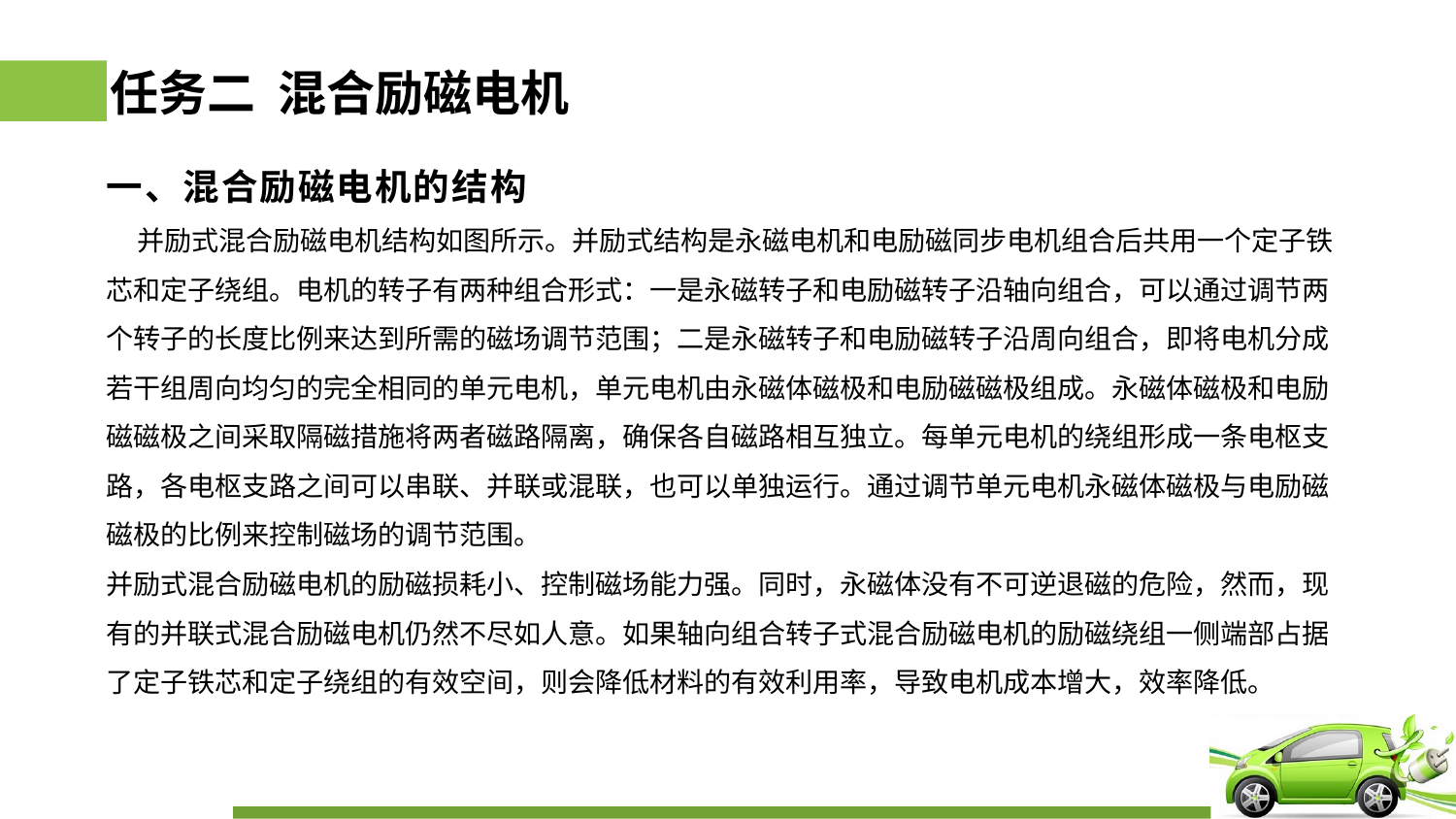

# 任务二  混合励磁电机
一、混合励磁电机的结构
    并励式混合励磁电机结构如图所示。并励式结构是永磁电机和电励磁同步电机组合后共用一个定子铁芯和定子绕组。电机的转子有两种组合形式：一是永磁转子和电励磁转子沿轴向组合，可以通过调节两个转子的长度比例来达到所需的磁场调节范围；二是永磁转子和电励磁转子沿周向组合，即将电机分成若干组周向均匀的完全相同的单元电机，单元电机由永磁体磁极和电励磁磁极组成。永磁体磁极和电励磁磁极之间采取隔磁措施将两者磁路隔离，确保各自磁路相互独立。每单元电机的绕组形成一条电枢支路，各电枢支路之间可以串联、并联或混联，也可以单独运行。通过调节单元电机永磁体磁极与电励磁磁极的比例来控制磁场的调节范围。
并励式混合励磁电机的励磁损耗小、控制磁场能力强。同时，永磁体没有不可逆退磁的危险，然而，现有的并联式混合励磁电机仍然不尽如人意。如果轴向组合转子式混合励磁电机的励磁绕组一侧端部占据了定子铁芯和定子绕组的有效空间，则会降低材料的有效利用率，导致电机成本增大，效率降低。